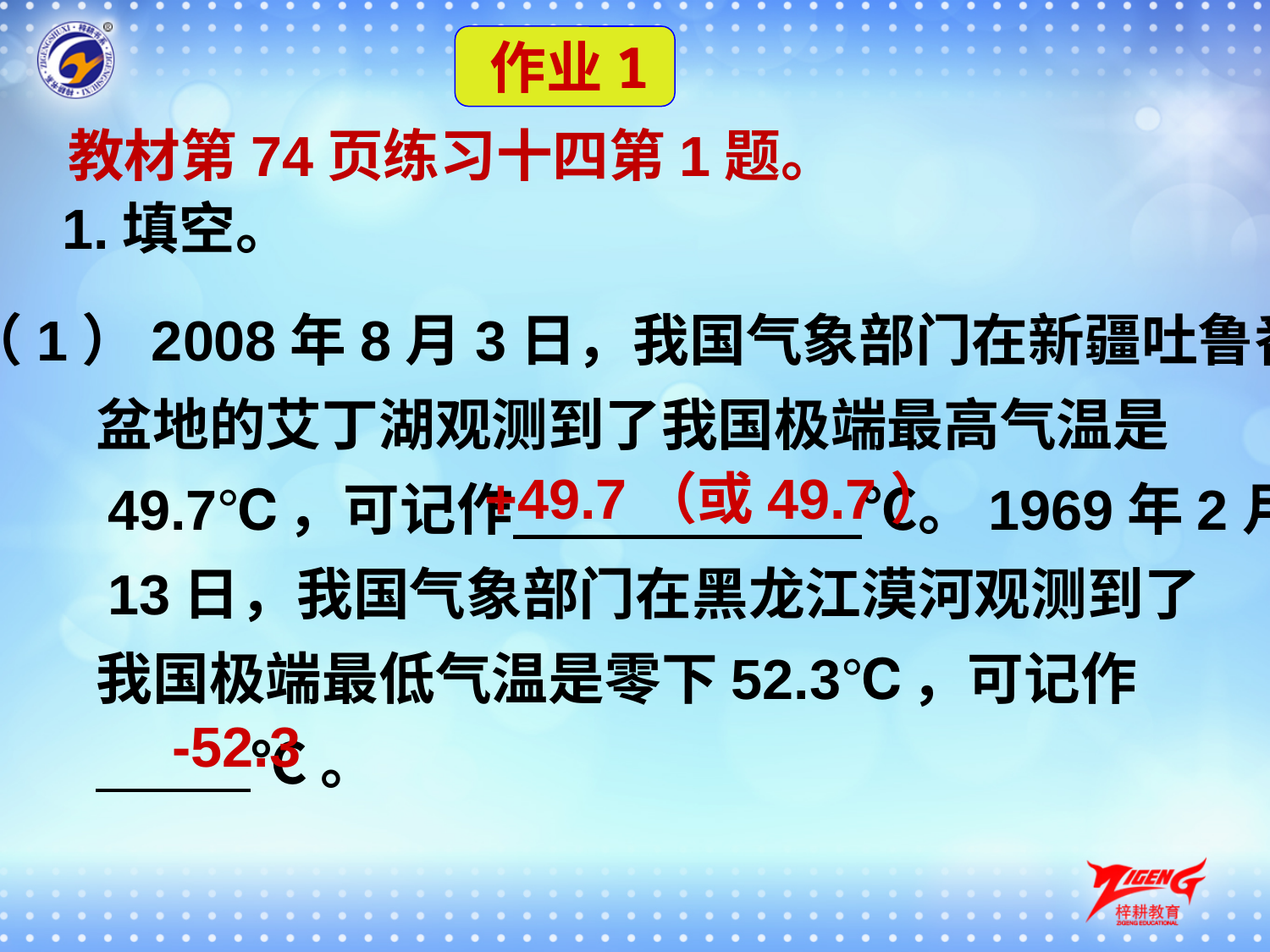

作业1
    教材第74页练习十四第1题。
1.填空。
（1）2008年8月3日，我国气象部门在新疆吐鲁番
         盆地的艾丁湖观测到了我国极端最高气温是
         49.7℃，可记作                           ℃。1969年2月
         13日，我国气象部门在黑龙江漠河观测到了
         我国极端最低气温是零下52.3℃，可记作
                      ℃。
+49.7（或49.7）
-52.3